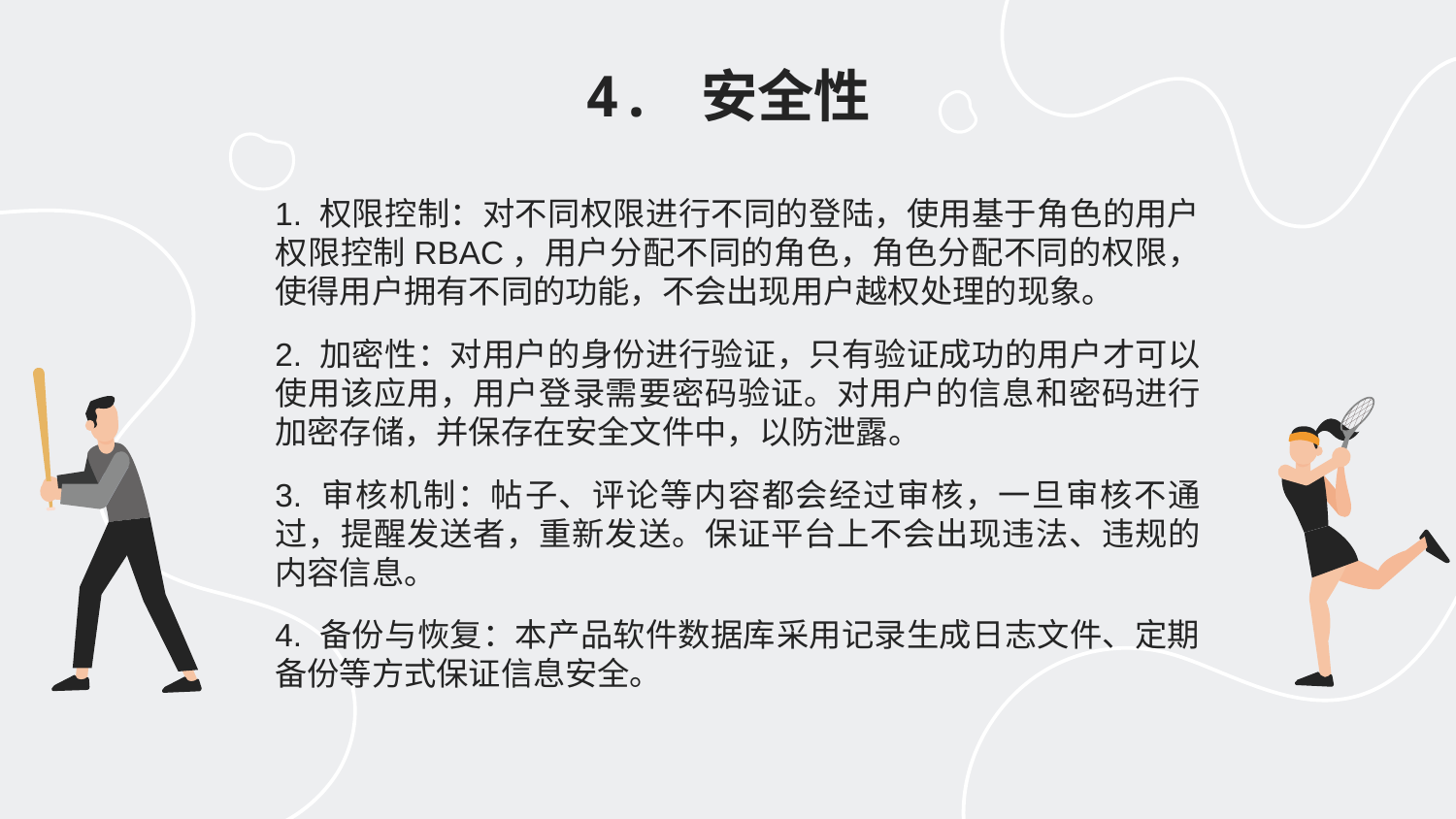

4. 安全性
1. 权限控制：对不同权限进行不同的登陆，使用基于角色的用户权限控制RBAC，用户分配不同的角色，角色分配不同的权限，使得用户拥有不同的功能，不会出现用户越权处理的现象。
2. 加密性：对用户的身份进行验证，只有验证成功的用户才可以使用该应用，用户登录需要密码验证。对用户的信息和密码进行加密存储，并保存在安全文件中，以防泄露。
3. 审核机制：帖子、评论等内容都会经过审核，一旦审核不通过，提醒发送者，重新发送。保证平台上不会出现违法、违规的内容信息。
4. 备份与恢复：本产品软件数据库采用记录生成日志文件、定期备份等方式保证信息安全。